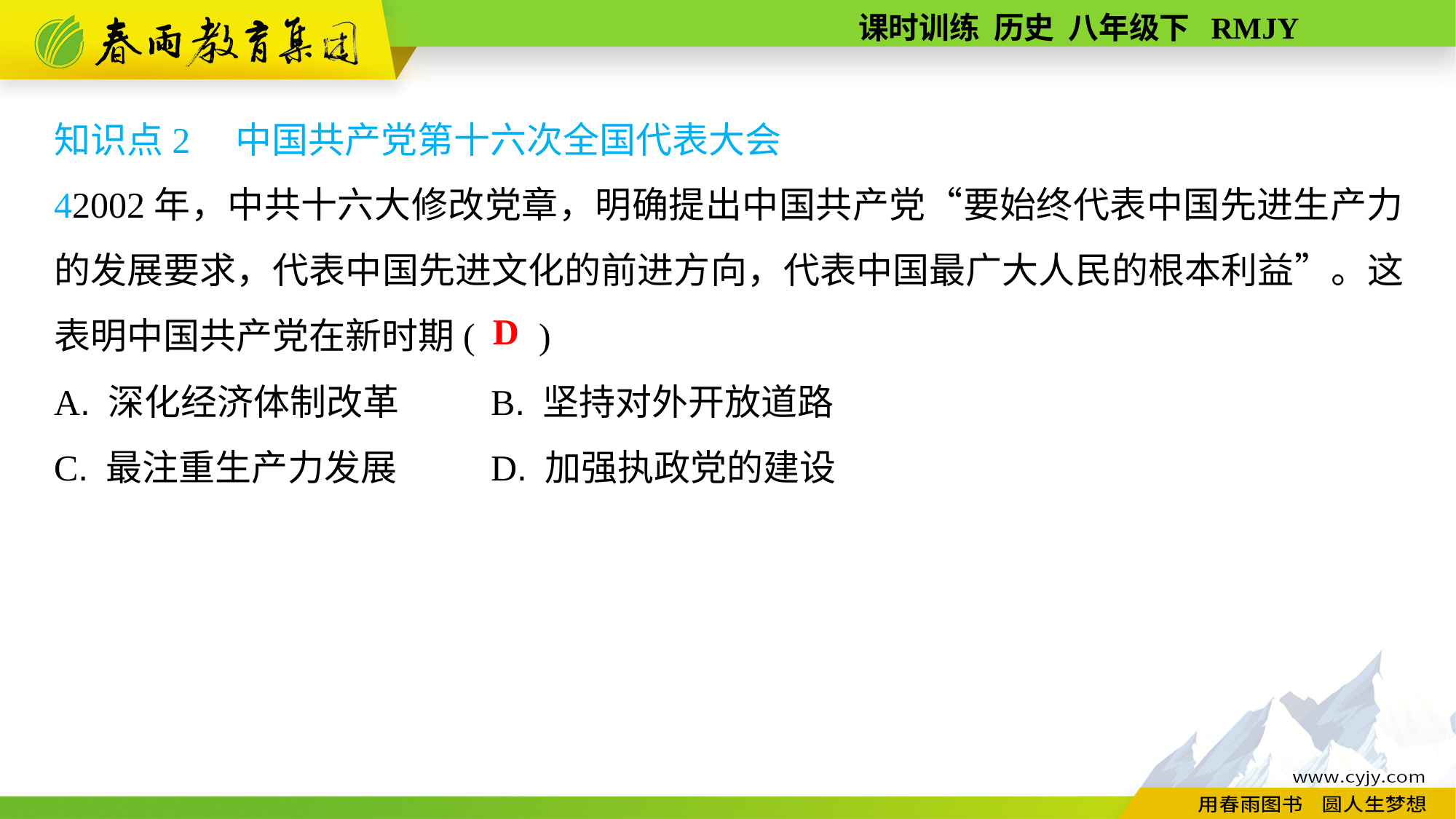

知识点2　中国共产党第十六次全国代表大会
42002年，中共十六大修改党章，明确提出中国共产党“要始终代表中国先进生产力的发展要求，代表中国先进文化的前进方向，代表中国最广大人民的根本利益”。这表明中国共产党在新时期(       )
A. 深化经济体制改革	B. 坚持对外开放道路
C. 最注重生产力发展	D. 加强执政党的建设
D